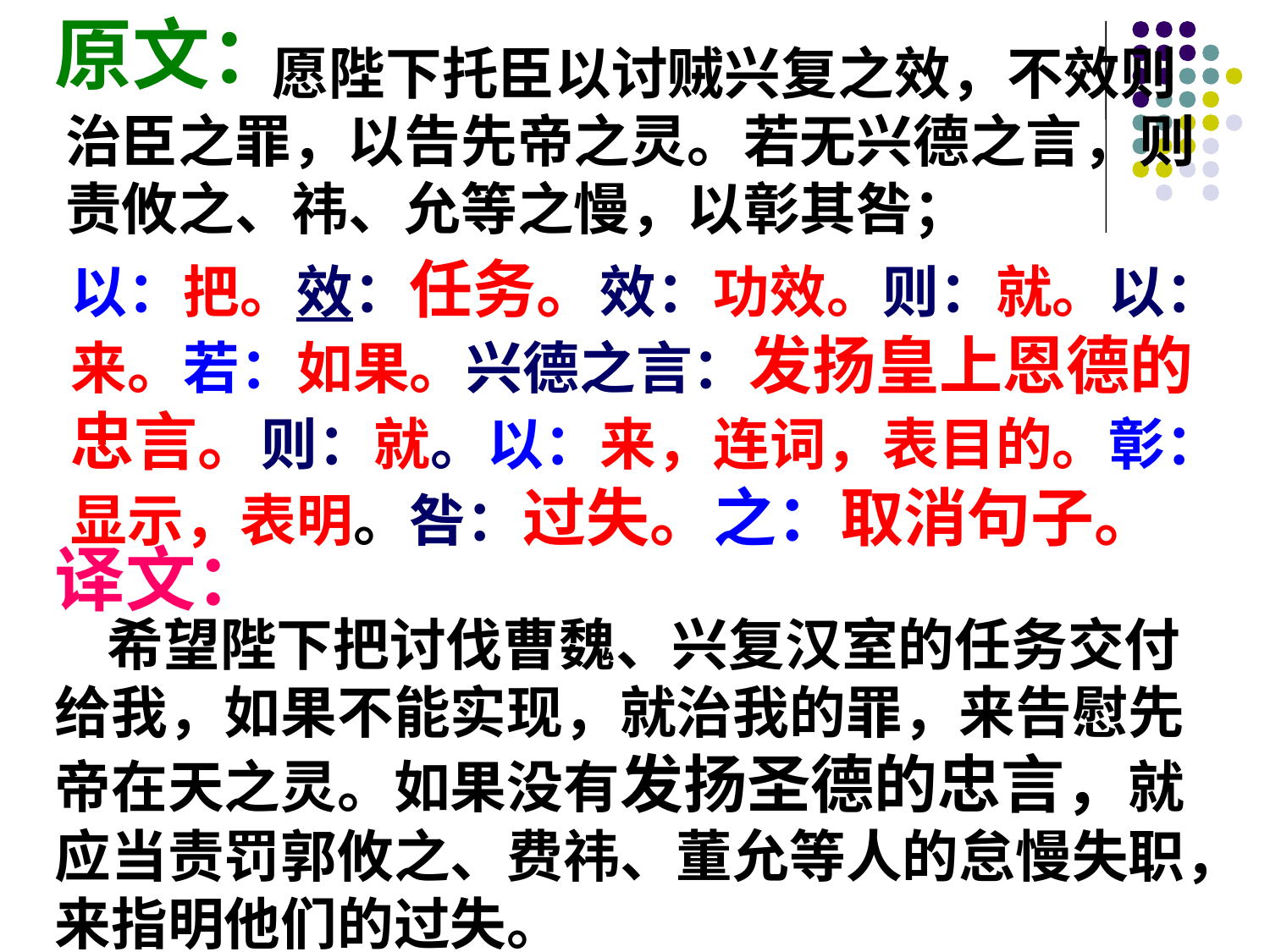

原文：
               愿陛下托臣以讨贼兴复之效，不效则治臣之罪，以告先帝之灵。若无兴德之言，则责攸之、祎、允等之慢，以彰其咎；
以：把。效：任务。效：功效。则：就。以：来。若：如果。兴德之言：发扬皇上恩德的忠言。则：就。以：来，连词，表目的。彰：显示，表明。咎：过失。之：取消句子。

译文：
   希望陛下把讨伐曹魏、兴复汉室的任务交付给我，如果不能实现，就治我的罪，来告慰先帝在天之灵。如果没有发扬圣德的忠言，就应当责罚郭攸之、费祎、董允等人的怠慢失职，来指明他们的过失。